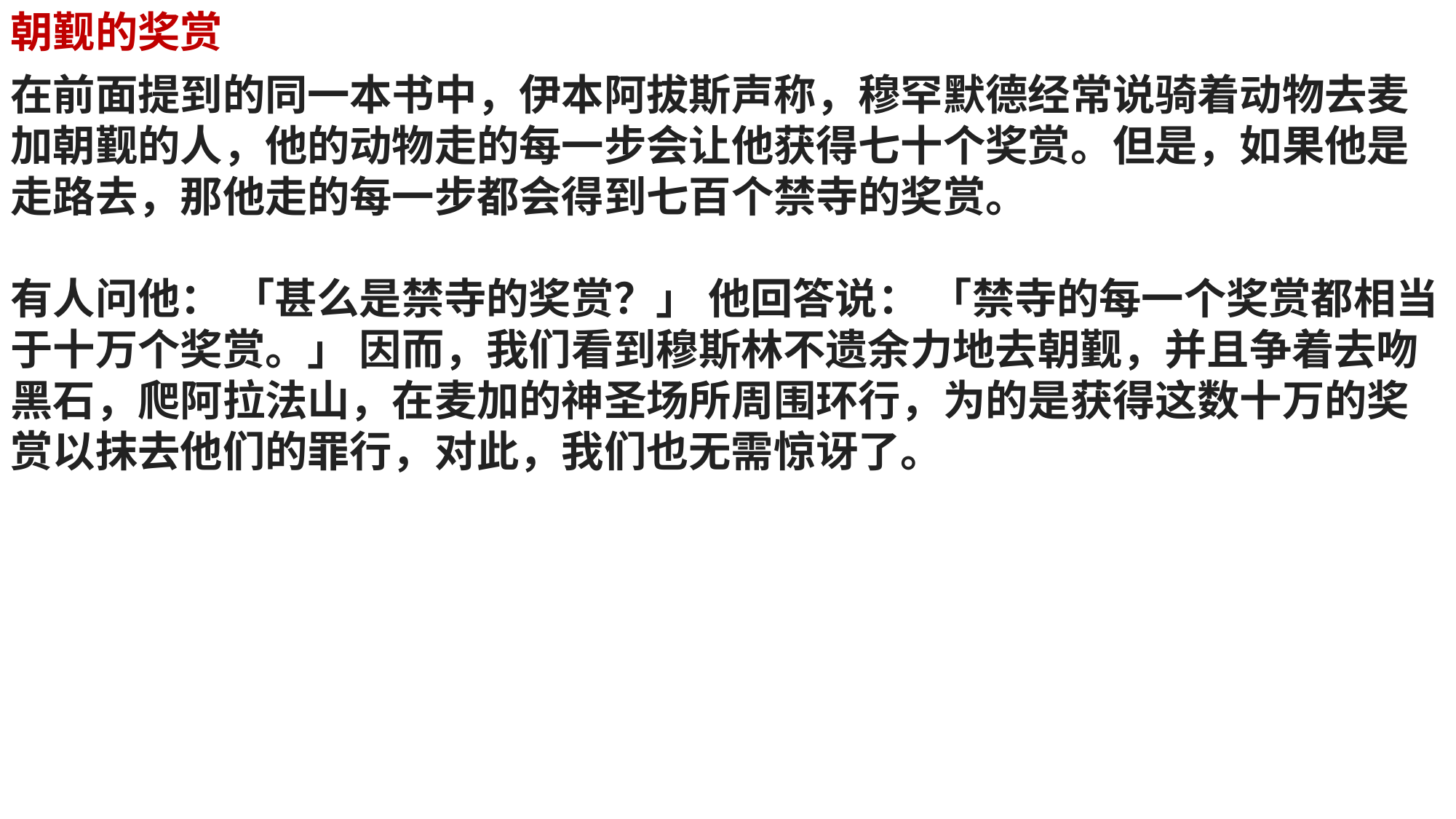

朝觐的奖赏
在前面提到的同一本书中，伊本阿拔斯声称，穆罕默德经常说骑着动物去麦加朝觐的人，他的动物走的每一步会让他获得七十个奖赏。但是，如果他是走路去，那他走的每一步都会得到七百个禁寺的奖赏。

有人问他： 「甚么是禁寺的奖赏？」 他回答说： 「禁寺的每一个奖赏都相当于十万个奖赏。」 因而，我们看到穆斯林不遗余力地去朝觐，并且争着去吻黑石，爬阿拉法山，在麦加的神圣场所周围环行，为的是获得这数十万的奖赏以抹去他们的罪行，对此，我们也无需惊讶了。